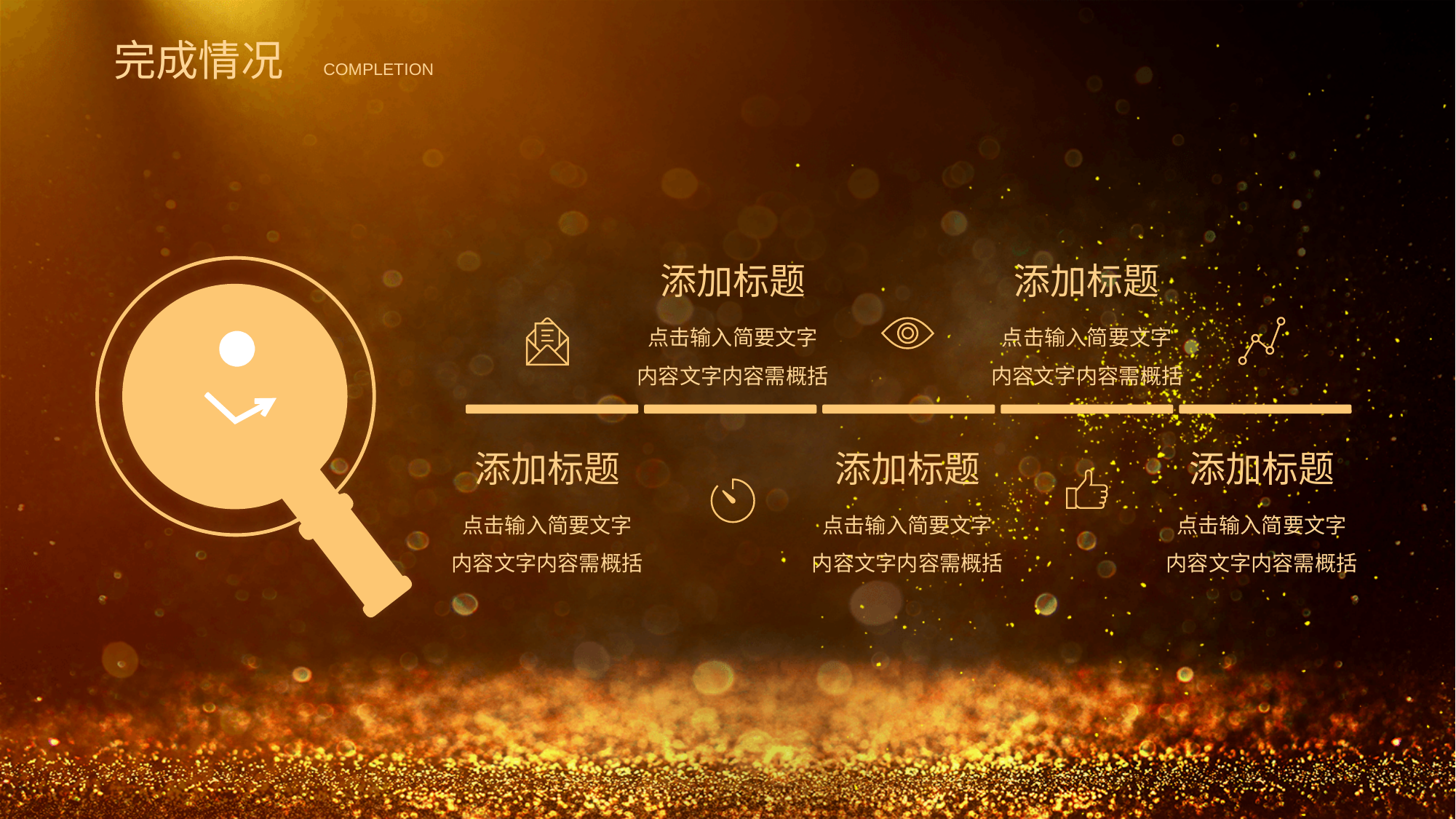

完成情况
COMPLETION

添加标题
点击输入简要文字
内容文字内容需概括
添加标题
点击输入简要文字
内容文字内容需概括

添加标题
点击输入简要文字
内容文字内容需概括
添加标题
点击输入简要文字
内容文字内容需概括
添加标题
点击输入简要文字
内容文字内容需概括